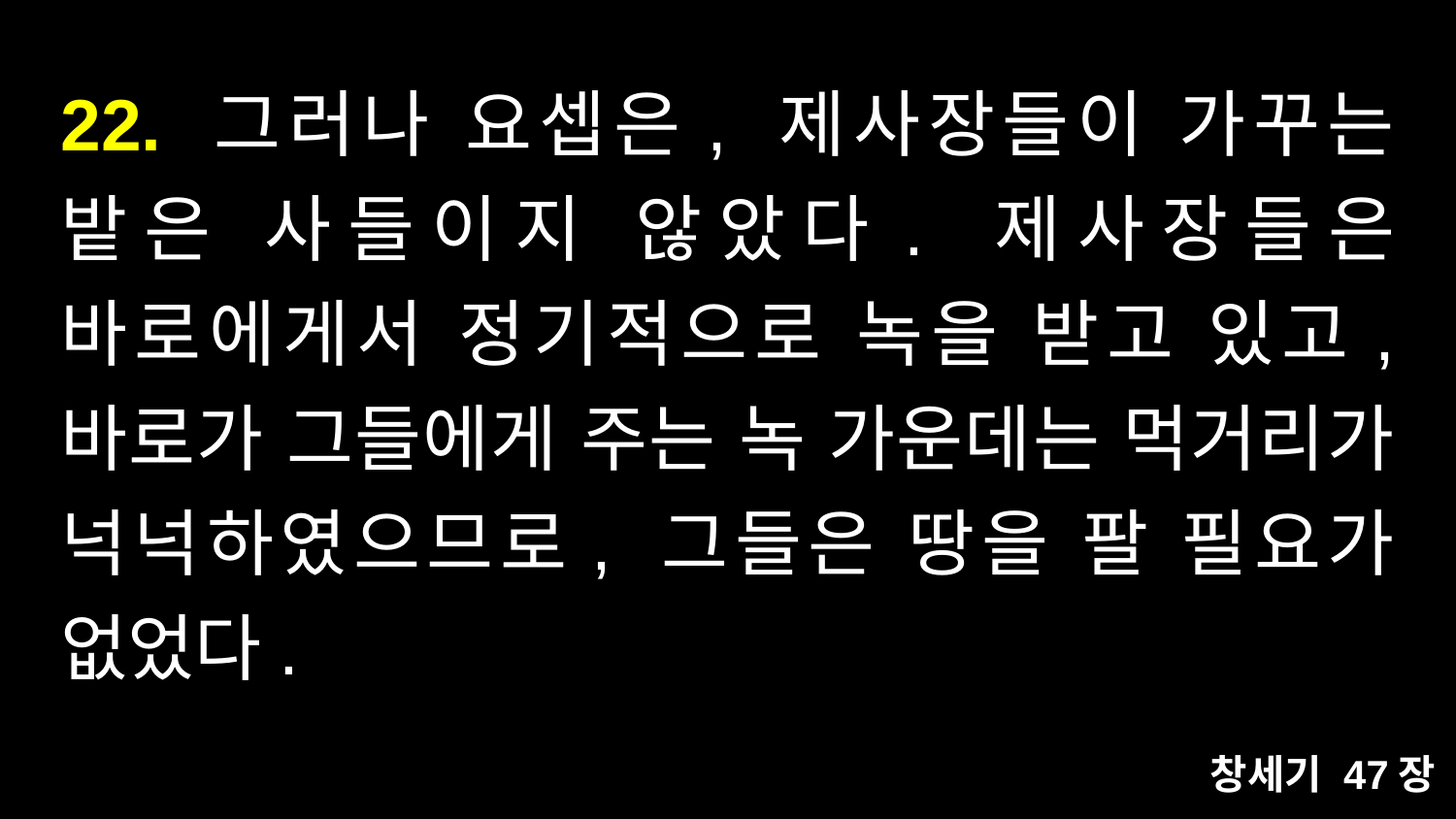

# 22. 그러나 요셉은, 제사장들이 가꾸는 밭은 사들이지 않았다. 제사장들은 바로에게서 정기적으로 녹을 받고 있고, 바로가 그들에게 주는 녹 가운데는 먹거리가 넉넉하였으므로, 그들은 땅을 팔 필요가 없었다.
창세기 47장